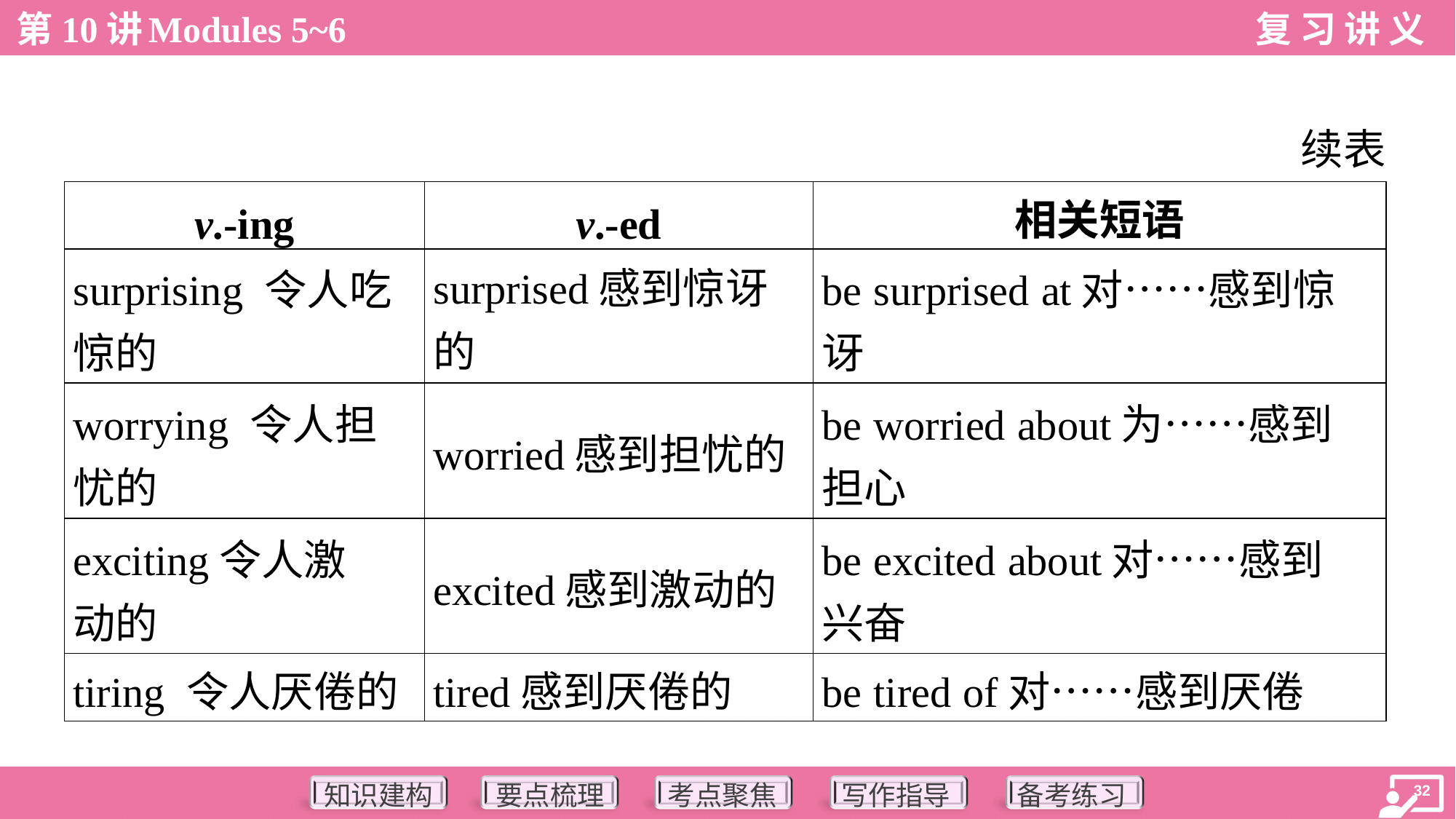

续表
| v.-ing | v.-ed | 相关短语 |
| --- | --- | --- |
| surprising 令人吃 惊的 | surprised感到惊讶的 | be surprised at对……感到惊 讶 |
| worrying 令人担 忧的 | worried感到担忧的 | be worried about为……感到 担心 |
| exciting令人激 动的 | excited感到激动的 | be excited about对……感到 兴奋 |
| tiring 令人厌倦的 | tired感到厌倦的 | be tired of对……感到厌倦 |